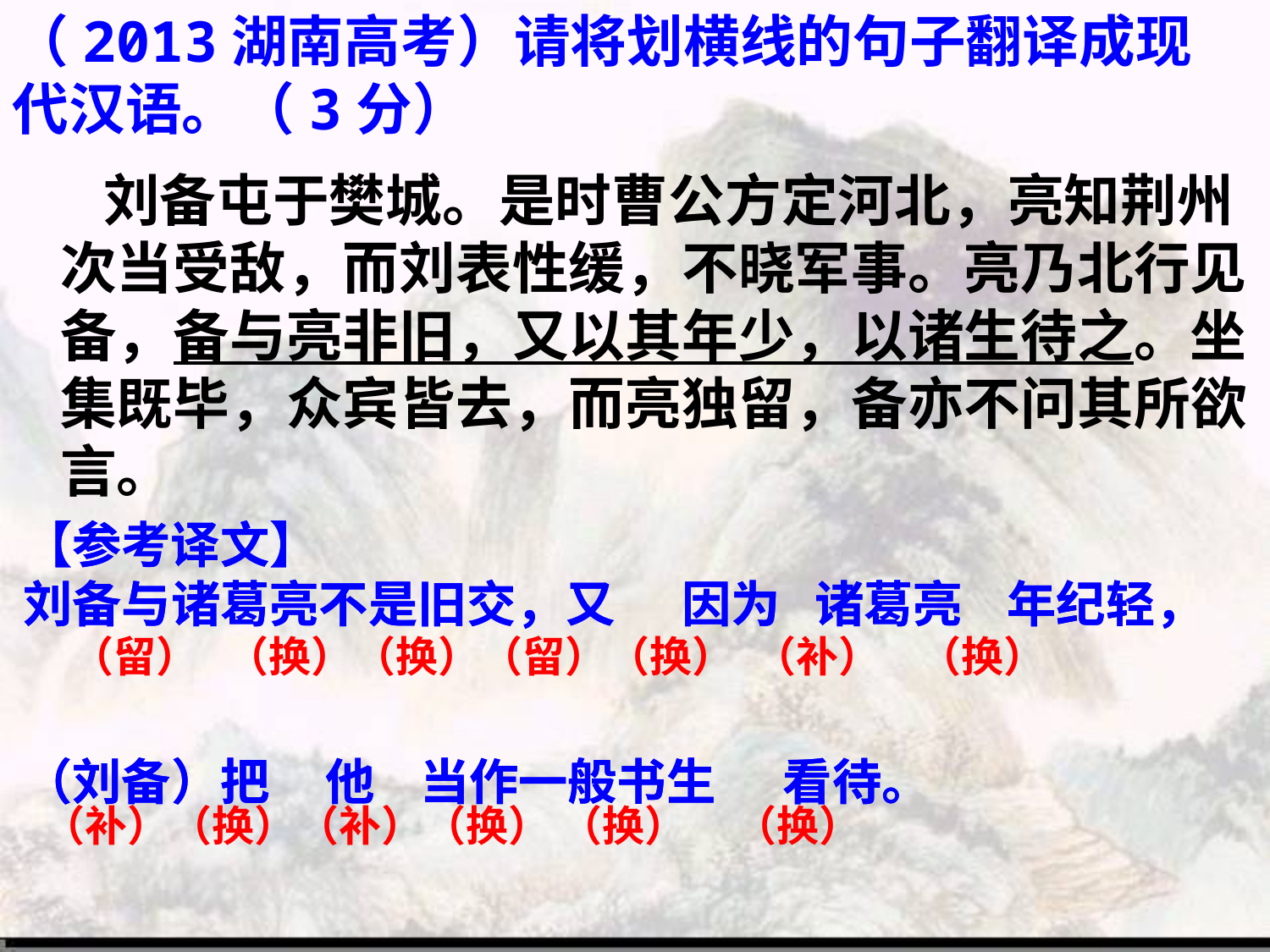

（2013湖南高考）请将划横线的句子翻译成现代汉语。（3分）
      刘备屯于樊城。是时曹公方定河北，亮知荆州次当受敌，而刘表性缓，不晓军事。亮乃北行见备，备与亮非旧，又以其年少，以诸生待之。坐集既毕，众宾皆去，而亮独留，备亦不问其所欲言。
【参考译文】
刘备与诸葛亮不是旧交，又      因为   诸葛亮    年纪轻，

（刘备）把     他    当作一般书生      看待。
【参考译文】
刘备与诸葛亮不是旧交，又      因为   诸葛亮    年纪轻，

（刘备）把     他    当作一般书生      看待。
    （留）   （换）（换）（留）（换）  （补）    （换）
 （补）（换）（补）（换） （换）     （换）